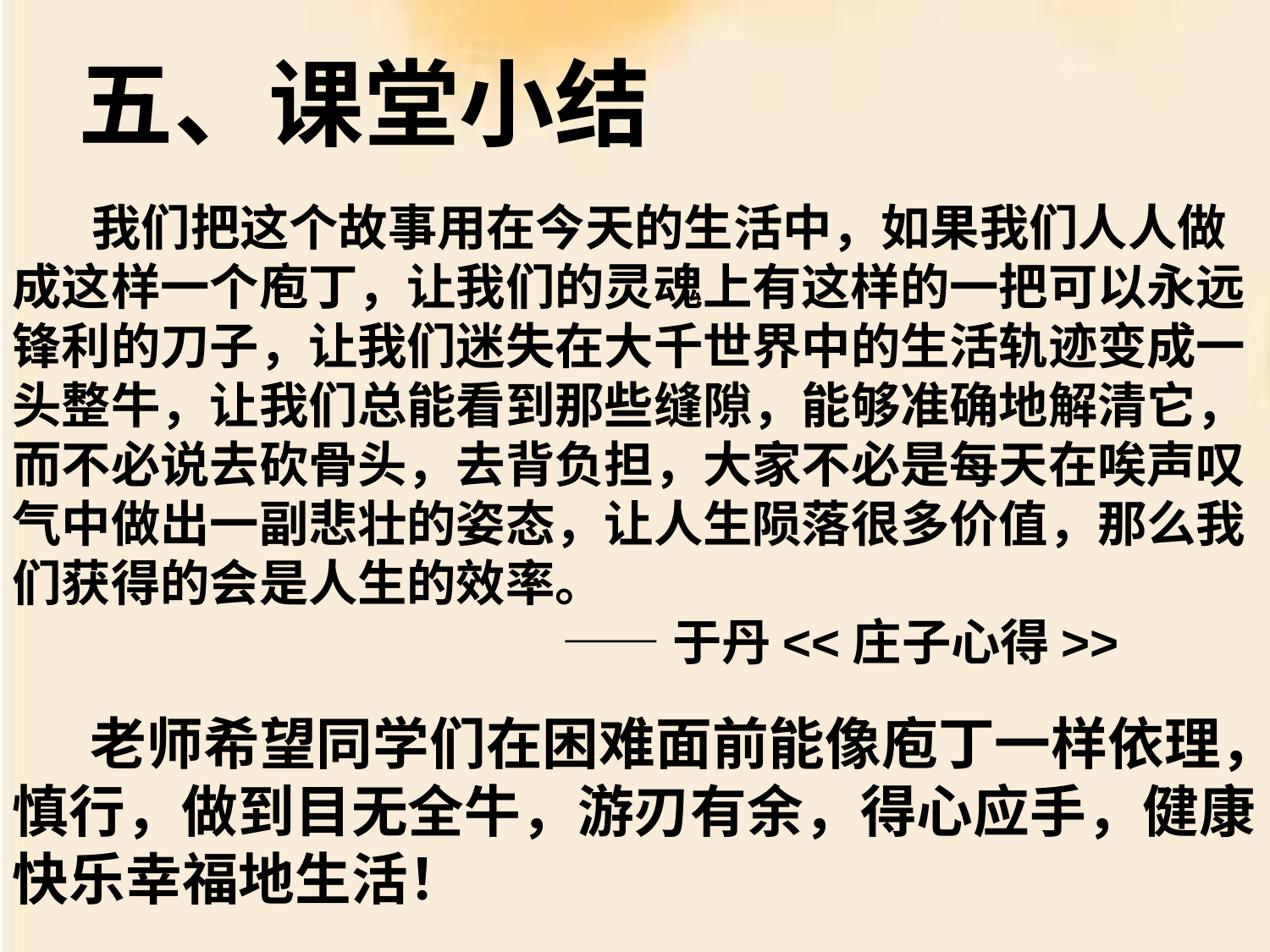

五、课堂小结

          我们把这个故事用在今天的生活中，如果我们人人做成这样一个庖丁，让我们的灵魂上有这样的一把可以永远锋利的刀子，让我们迷失在大千世界中的生活轨迹变成一头整牛，让我们总能看到那些缝隙，能够准确地解清它，而不必说去砍骨头，去背负担，大家不必是每天在唉声叹气中做出一副悲壮的姿态，让人生陨落很多价值，那么我们获得的会是人生的效率。
                                                 ——于丹<<庄子心得>>

     老师希望同学们在困难面前能像庖丁一样依理，慎行，做到目无全牛，游刃有余，得心应手，健康快乐幸福地生活！